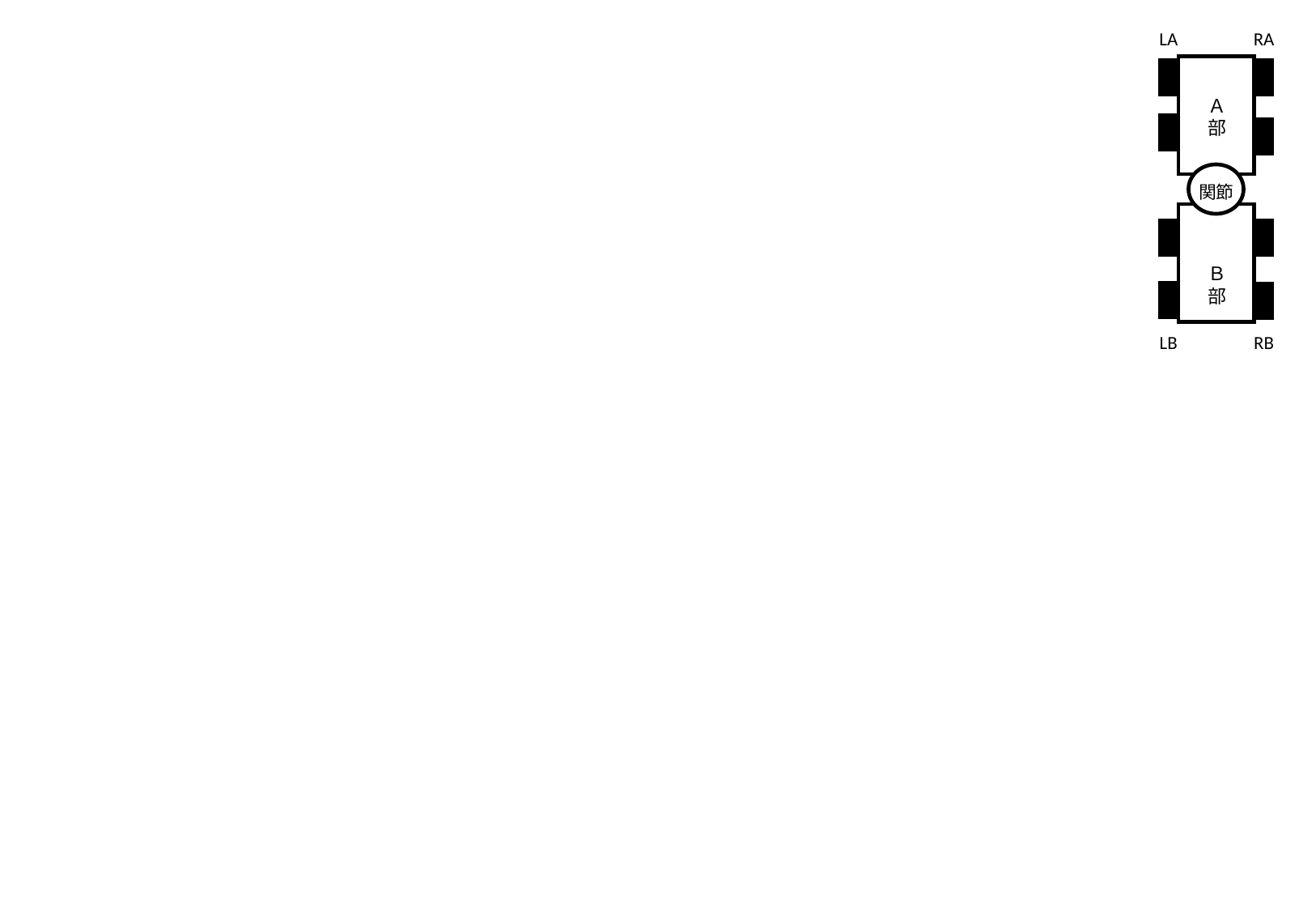

LA
RA

Ａ部

関節

Ｂ部

RB
LB